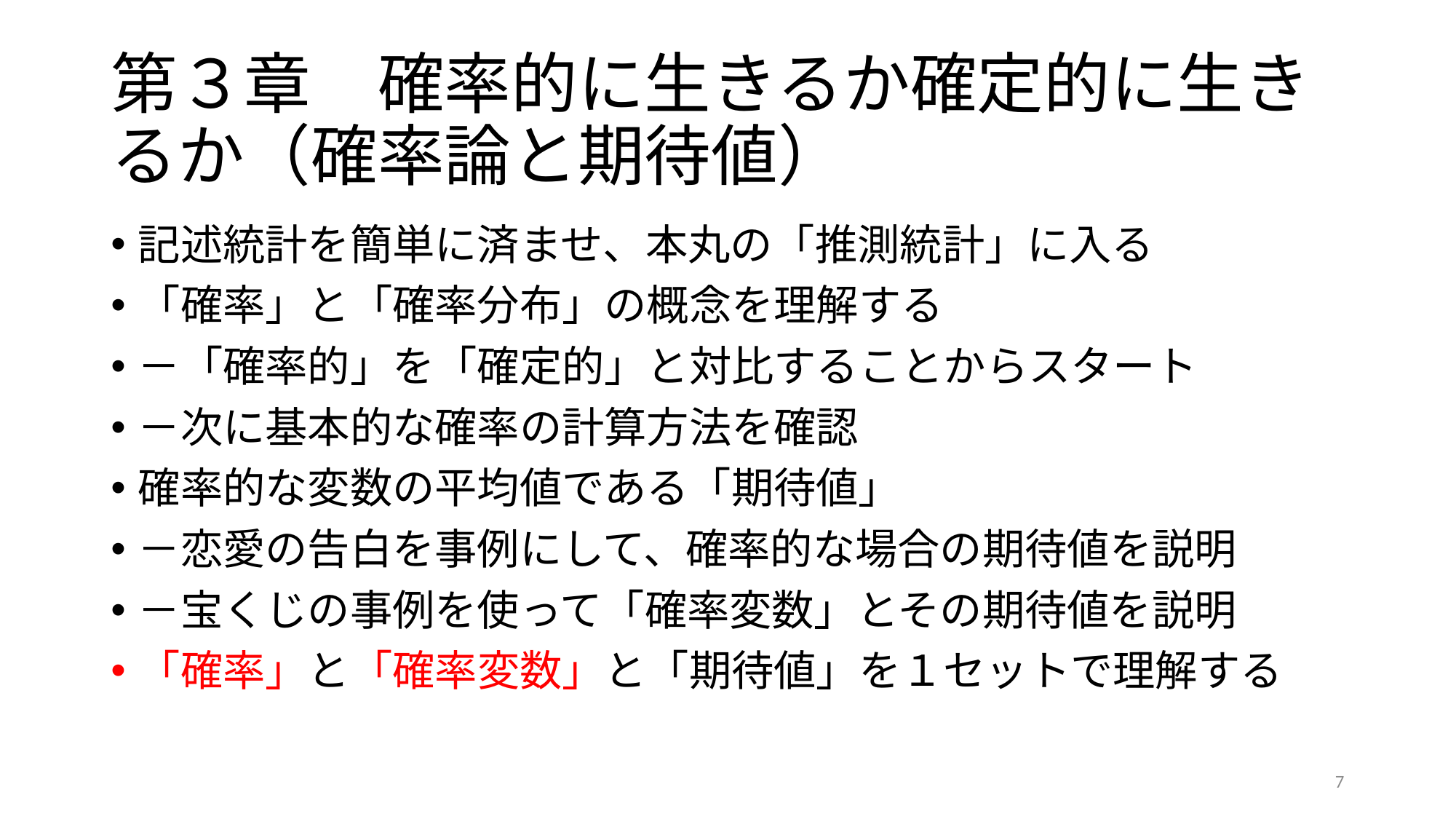

# 第３章　確率的に生きるか確定的に生きるか（確率論と期待値）
記述統計を簡単に済ませ、本丸の「推測統計」に入る
「確率」と「確率分布」の概念を理解する
－「確率的」を「確定的」と対比することからスタート
－次に基本的な確率の計算方法を確認
確率的な変数の平均値である「期待値」
－恋愛の告白を事例にして、確率的な場合の期待値を説明
－宝くじの事例を使って「確率変数」とその期待値を説明
「確率」と「確率変数」と「期待値」を１セットで理解する
7